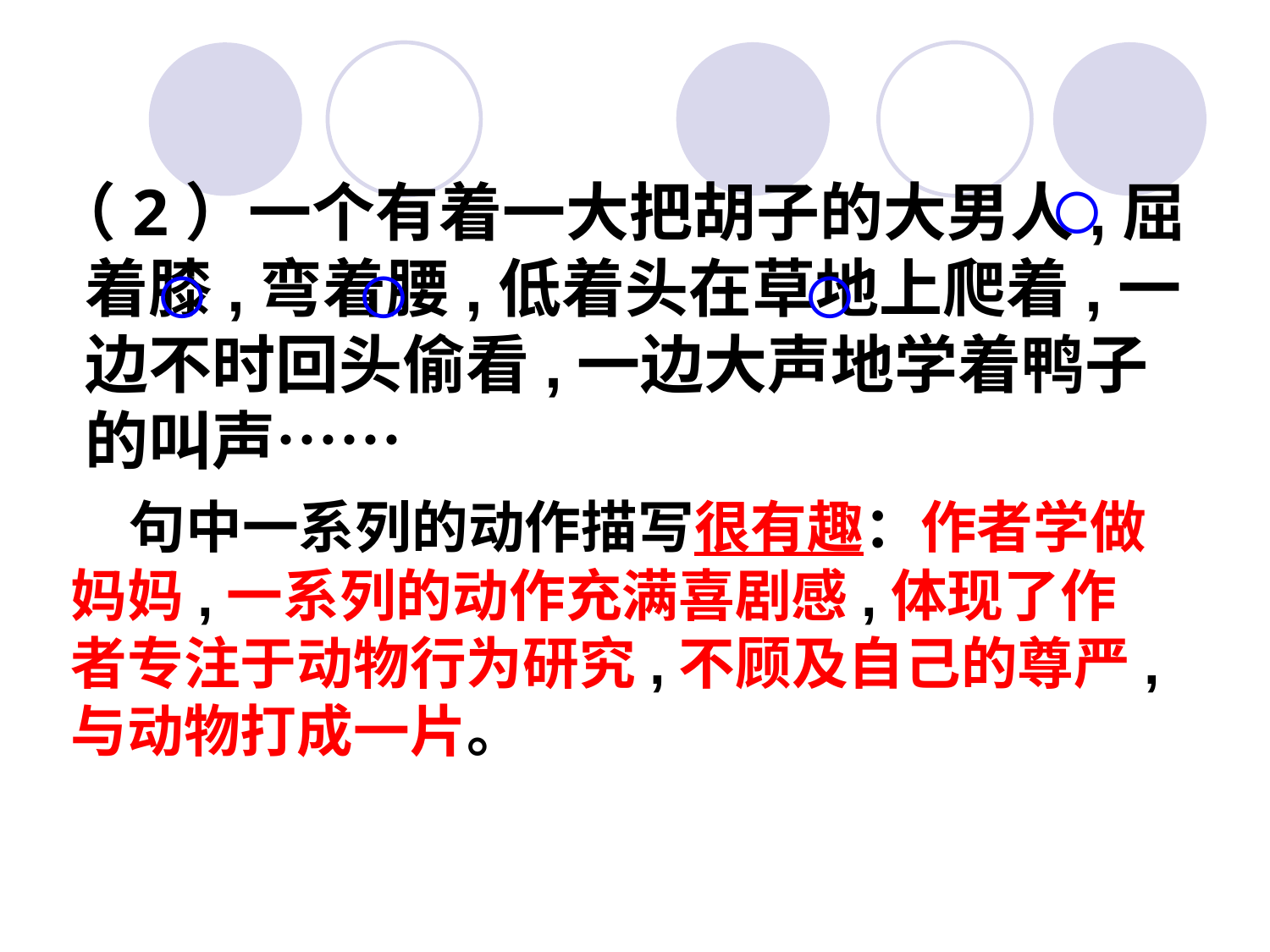

○
（2）一个有着一大把胡子的大男人,屈着膝,弯着腰,低着头在草地上爬着,一边不时回头偷看,一边大声地学着鸭子的叫声……
○
○
○
   句中一系列的动作描写很有趣：作者学做妈妈,一系列的动作充满喜剧感,体现了作者专注于动物行为研究,不顾及自己的尊严,与动物打成一片。